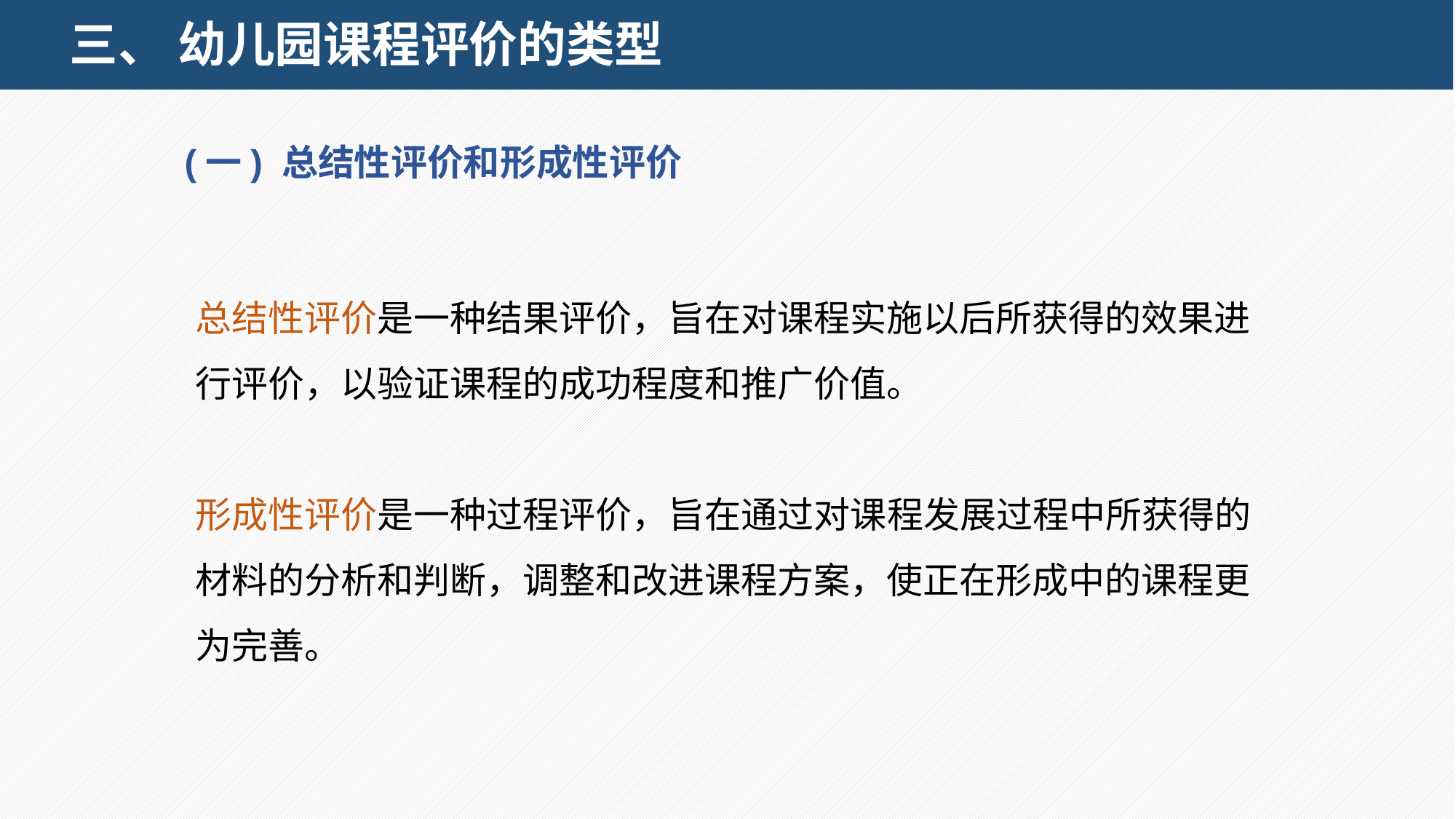

三、 幼儿园课程评价的类型
(一) 总结性评价和形成性评价
总结性评价是一种结果评价，旨在对课程实施以后所获得的效果进行评价，以验证课程的成功程度和推广价值。

形成性评价是一种过程评价，旨在通过对课程发展过程中所获得的材料的分析和判断，调整和改进课程方案，使正在形成中的课程更为完善。